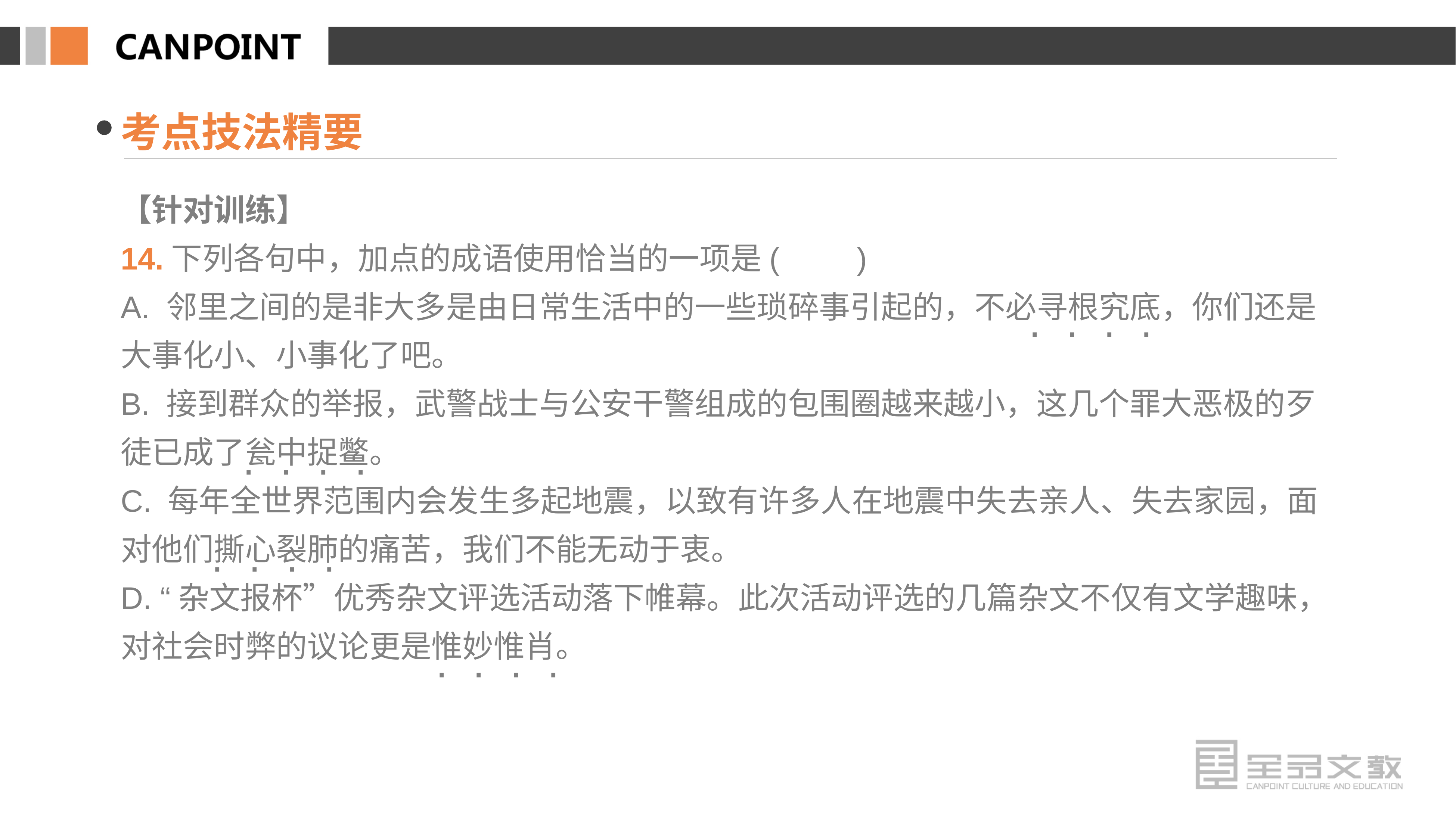

考点技法精要

【针对训练】
14.下列各句中，加点的成语使用恰当的一项是(　　)
A. 邻里之间的是非大多是由日常生活中的一些琐碎事引起的，不必寻根究底，你们还是大事化小、小事化了吧。
B. 接到群众的举报，武警战士与公安干警组成的包围圈越来越小，这几个罪大恶极的歹徒已成了瓮中捉鳖。
C. 每年全世界范围内会发生多起地震，以致有许多人在地震中失去亲人、失去家园，面对他们撕心裂肺的痛苦，我们不能无动于衷。
D. “杂文报杯”优秀杂文评选活动落下帷幕。此次活动评选的几篇杂文不仅有文学趣味，对社会时弊的议论更是惟妙惟肖。

·  ·  ·  ·
·  ·  ·  ·
·  ·  ·  ·
·  ·  ·  ·